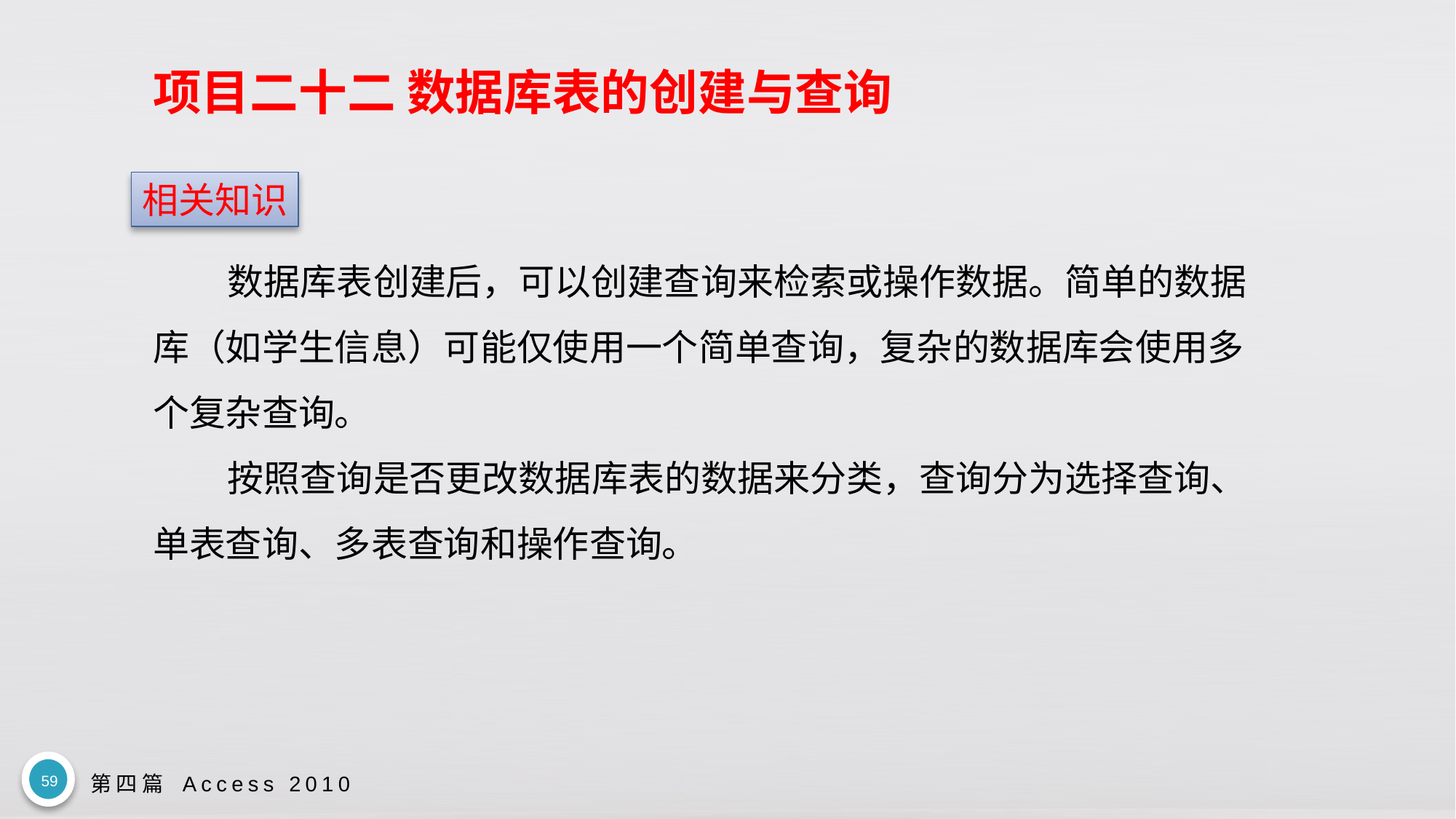

# 项目二十二 数据库表的创建与查询
相关知识
数据库表创建后，可以创建查询来检索或操作数据。简单的数据库（如学生信息）可能仅使用一个简单查询，复杂的数据库会使用多个复杂查询。
按照查询是否更改数据库表的数据来分类，查询分为选择查询、单表查询、多表查询和操作查询。
59